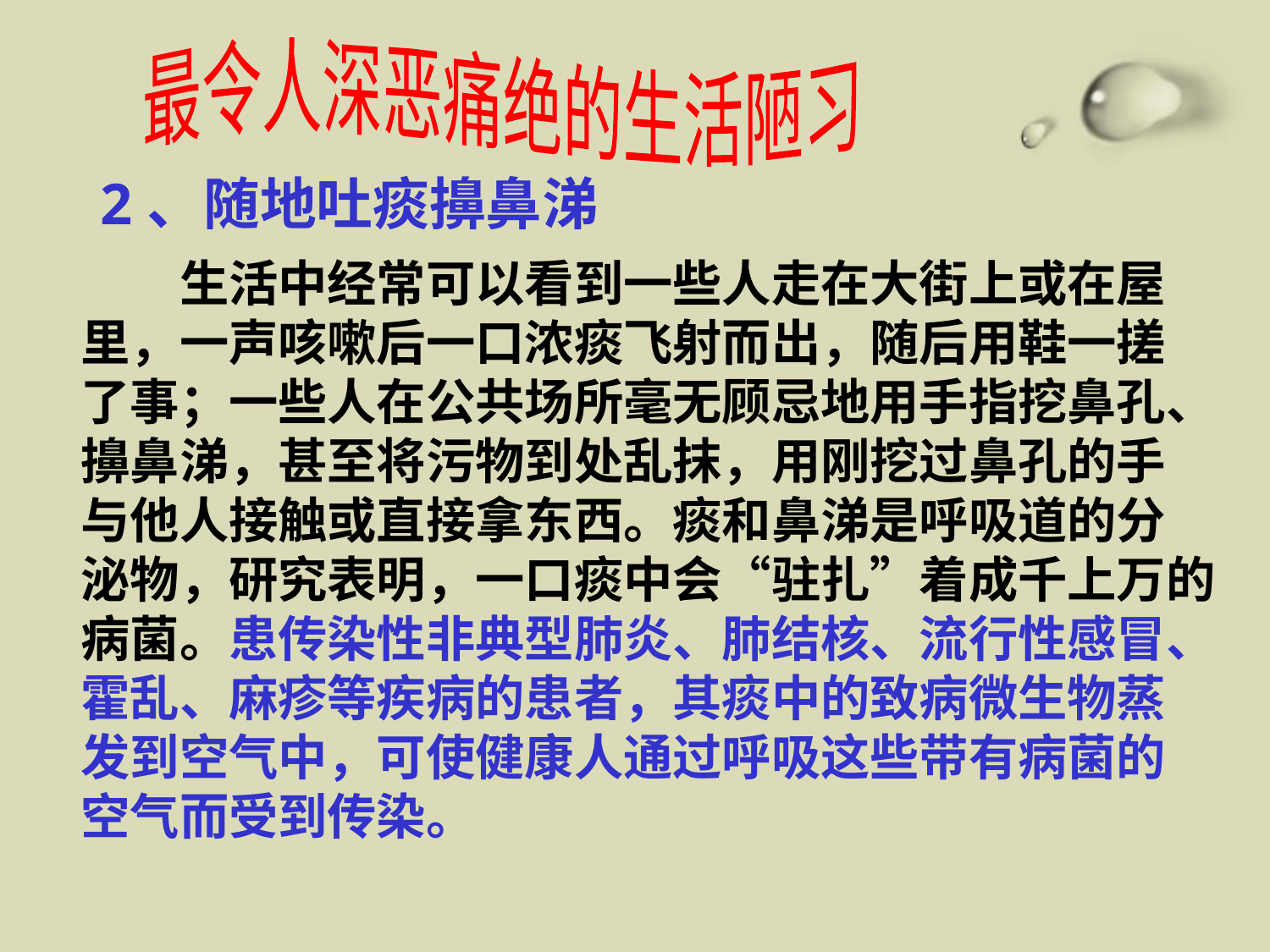

最令人深恶痛绝的生活陋习
2、随地吐痰擤鼻涕
　　生活中经常可以看到一些人走在大街上或在屋
里，一声咳嗽后一口浓痰飞射而出，随后用鞋一搓
了事；一些人在公共场所毫无顾忌地用手指挖鼻孔、
擤鼻涕，甚至将污物到处乱抹，用刚挖过鼻孔的手
与他人接触或直接拿东西。痰和鼻涕是呼吸道的分
泌物，研究表明，一口痰中会“驻扎”着成千上万的
病菌。患传染性非典型肺炎、肺结核、流行性感冒、
霍乱、麻疹等疾病的患者，其痰中的致病微生物蒸
发到空气中，可使健康人通过呼吸这些带有病菌的
空气而受到传染。